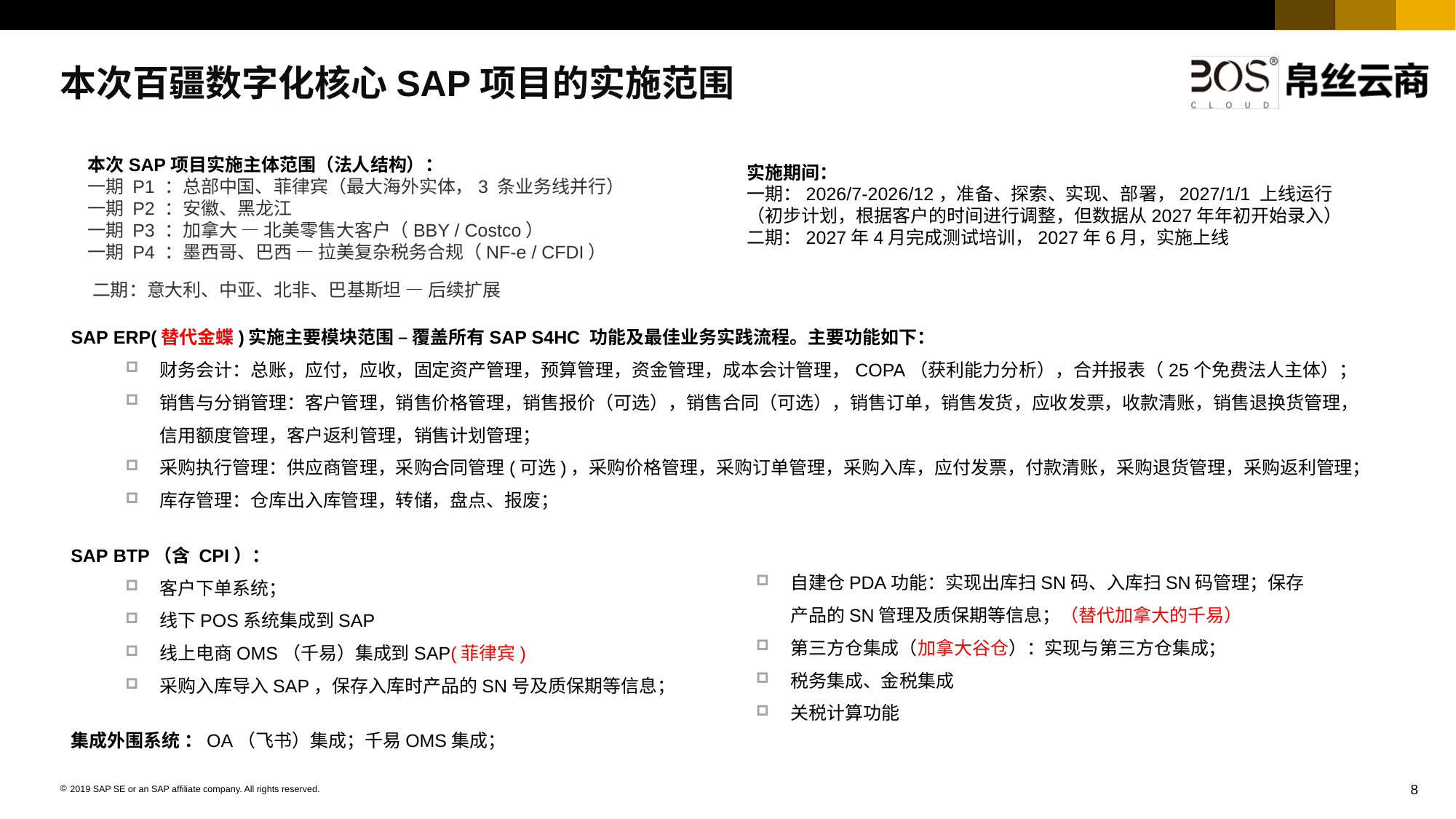

本次百疆数字化核心SAP项目的实施范围
本次SAP项目实施主体范围（法人结构）：
一期 P1 ：总部中国、菲律宾（最大海外实体，3 条业务线并行）
一期 P2 ：安徽、黑龙江
一期 P3 ：加拿大 — 北美零售大客户（BBY / Costco）
一期 P4 ：墨西哥、巴西 — 拉美复杂税务合规（NF-e / CFDI）
实施期间：
一期：2026/7-2026/12，准备、探索、实现、部署，2027/1/1 上线运行（初步计划，根据客户的时间进行调整，但数据从2027年年初开始录入）
二期：2027年4月完成测试培训，2027年6月，实施上线
二期：意大利、中亚、北非、巴基斯坦 — 后续扩展
SAP ERP(替代金蝶)实施主要模块范围 – 覆盖所有SAP S4HC 功能及最佳业务实践流程。主要功能如下：
财务会计：总账，应付，应收，固定资产管理，预算管理，资金管理，成本会计管理，COPA（获利能力分析），合并报表（25个免费法人主体）；
销售与分销管理：客户管理，销售价格管理，销售报价（可选），销售合同（可选），销售订单，销售发货，应收发票，收款清账，销售退换货管理，信用额度管理，客户返利管理，销售计划管理；
采购执行管理：供应商管理，采购合同管理(可选)，采购价格管理，采购订单管理，采购入库，应付发票，付款清账，采购退货管理，采购返利管理；
库存管理：仓库出入库管理，转储，盘点、报废；
SAP BTP（含 CPI）：
客户下单系统；
线下POS系统集成到SAP
线上电商OMS（千易）集成到SAP(菲律宾)
采购入库导入SAP，保存入库时产品的SN号及质保期等信息；
自建仓PDA功能：实现出库扫SN码、入库扫SN码管理；保存产品的SN管理及质保期等信息；（替代加拿大的千易）
第三方仓集成（加拿大谷仓）：实现与第三方仓集成；
税务集成、金税集成
关税计算功能
集成外围系统 ：OA（飞书）集成；千易OMS集成；